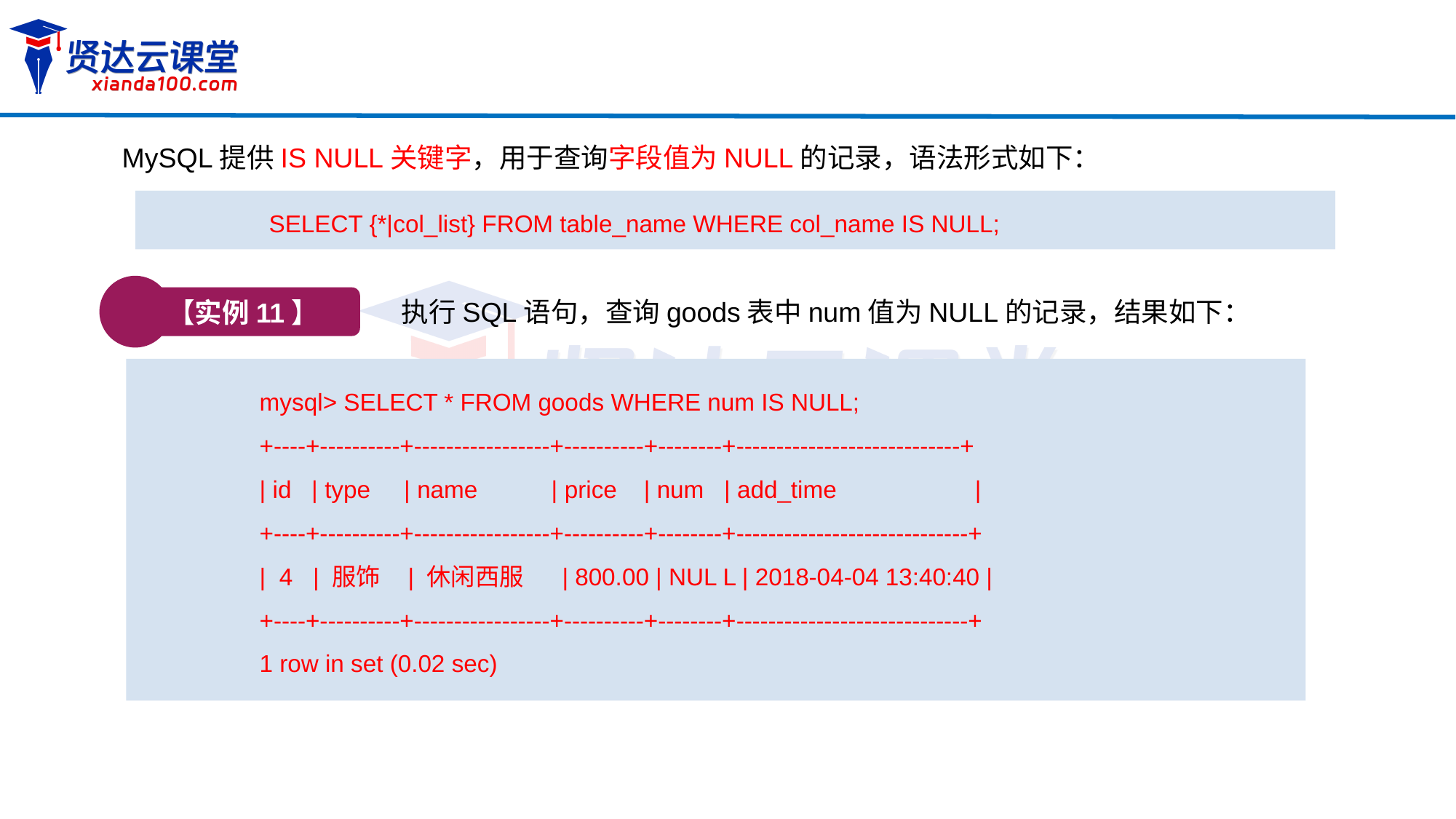

MySQL提供IS NULL关键字，用于查询字段值为NULL的记录，语法形式如下：

SELECT {*|col_list} FROM table_name WHERE col_name IS NULL;

【实例11】
执行SQL语句，查询goods表中num值为NULL的记录，结果如下：

mysql> SELECT * FROM goods WHERE num IS NULL;
+----+----------+-----------------+----------+--------+----------------------------+
| id   | type     | name           | price    | num   | add_time  	         |
+----+----------+-----------------+----------+--------+-----------------------------+
|  4   | 服饰    | 休闲西服      | 800.00 | NUL L | 2018-04-04 13:40:40 |
+----+----------+-----------------+----------+--------+-----------------------------+
1 row in set (0.02 sec)